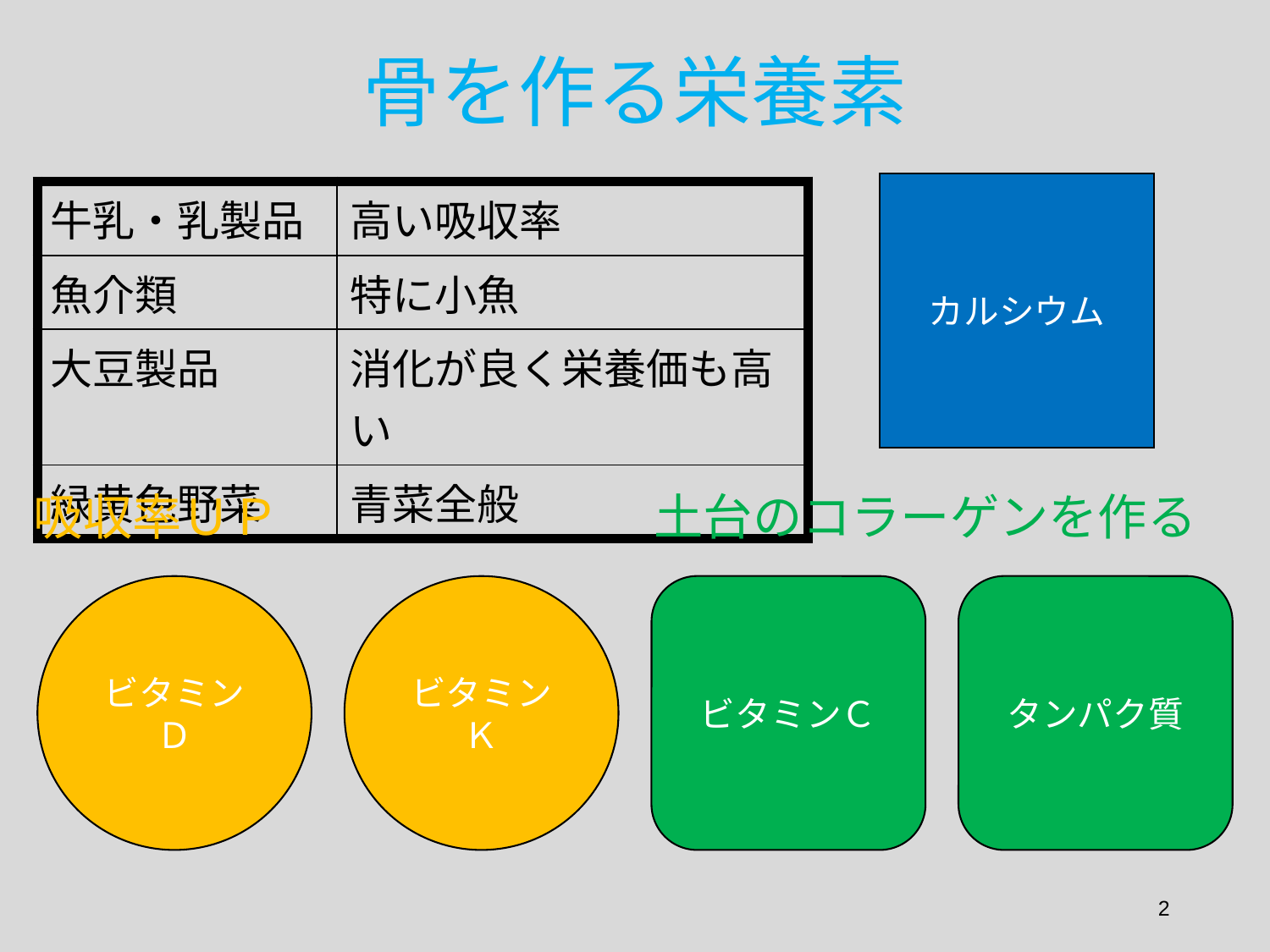

骨を作る栄養素
カルシウム
| 牛乳・乳製品 | 高い吸収率 |
| --- | --- |
| 魚介類 | 特に小魚 |
| 大豆製品 | 消化が良く栄養価も高い |
| 緑黄色野菜 | 青菜全般 |
吸収率ＵＰ
土台のコラーゲンを作る
ビタミンＤ
ビタミンＫ
ビタミンＣ
タンパク質
2